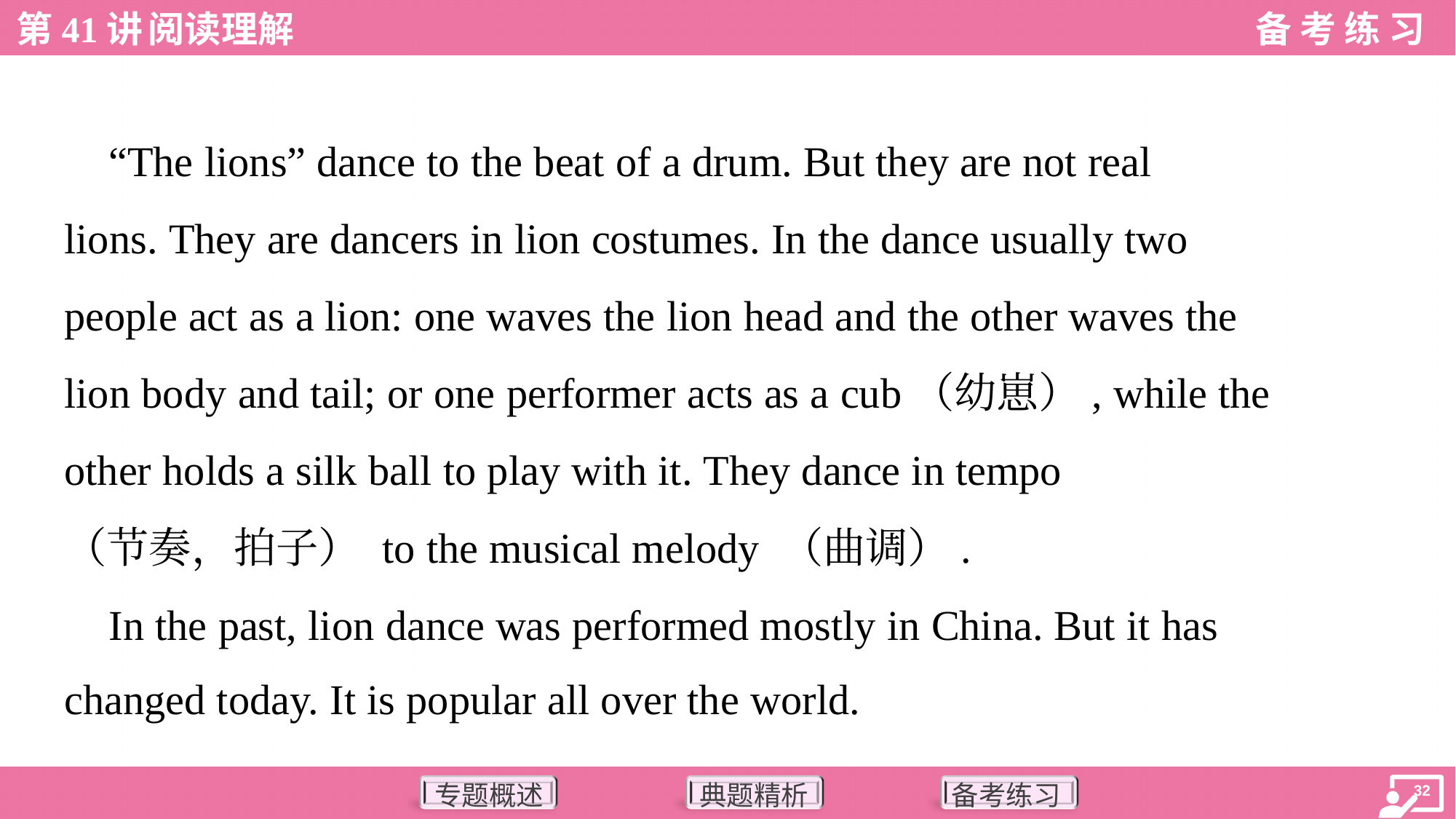

“The lions” dance to the beat of a drum. But they are not real
lions. They are dancers in lion costumes. In the dance usually two
people act as a lion: one waves the lion head and the other waves the
lion body and tail; or one performer acts as a cub（幼崽）, while the
other holds a silk ball to play with it. They dance in tempo
（节奏，拍子） to the musical melody （曲调）.
    In the past, lion dance was performed mostly in China. But it has
changed today. It is popular all over the world.